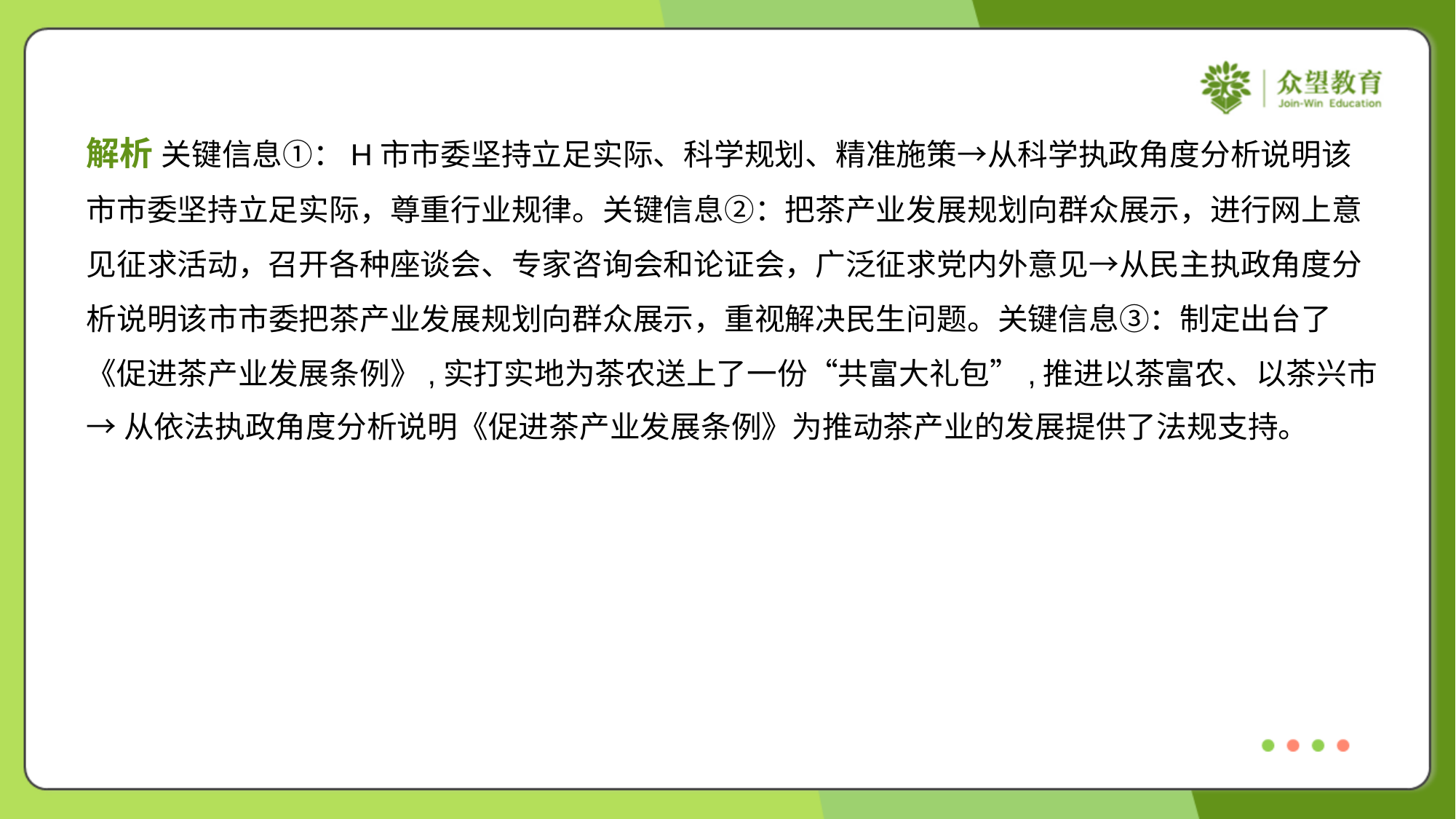

解析 关键信息①：H市市委坚持立足实际、科学规划、精准施策→从科学执政角度分析说明该
市市委坚持立足实际，尊重行业规律。关键信息②：把茶产业发展规划向群众展示，进行网上意
见征求活动，召开各种座谈会、专家咨询会和论证会，广泛征求党内外意见→从民主执政角度分
析说明该市市委把茶产业发展规划向群众展示，重视解决民生问题。关键信息③：制定出台了
《促进茶产业发展条例》,实打实地为茶农送上了一份“共富大礼包”,推进以茶富农、以茶兴市
→从依法执政角度分析说明《促进茶产业发展条例》为推动茶产业的发展提供了法规支持。